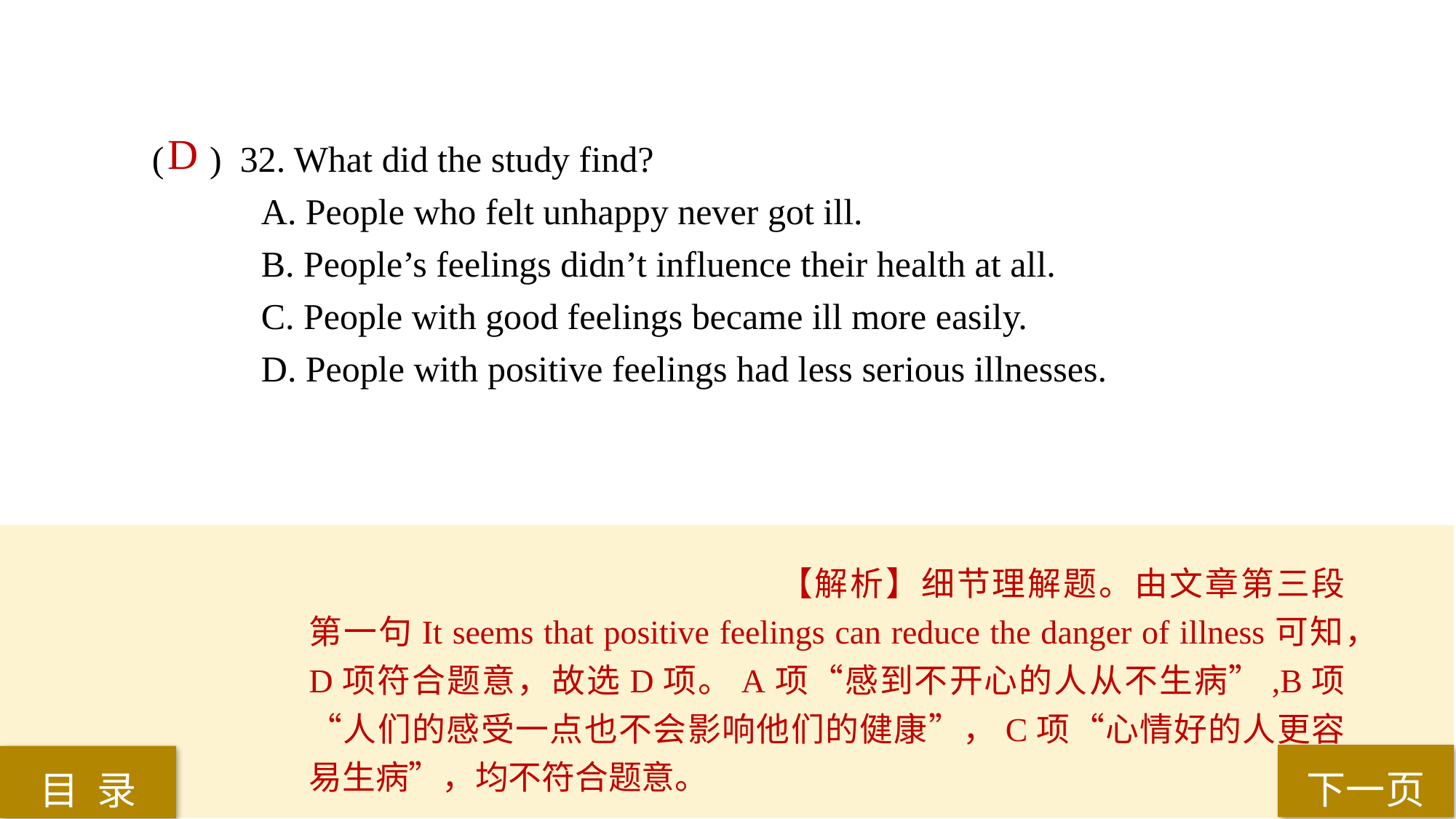

D
(     )  32. What did the study find?
A. People who felt unhappy never got ill.
B. People’s feelings didn’t influence their health at all.
C. People with good feelings became ill more easily.
D. People with positive feelings had less serious illnesses.
【解析】细节理解题。由文章第三段第一句It seems that positive feelings can reduce the danger of illness可知，D项符合题意，故选D项。A项“感到不开心的人从不生病”,B项“人们的感受一点也不会影响他们的健康”，C项“心情好的人更容易生病”，均不符合题意。